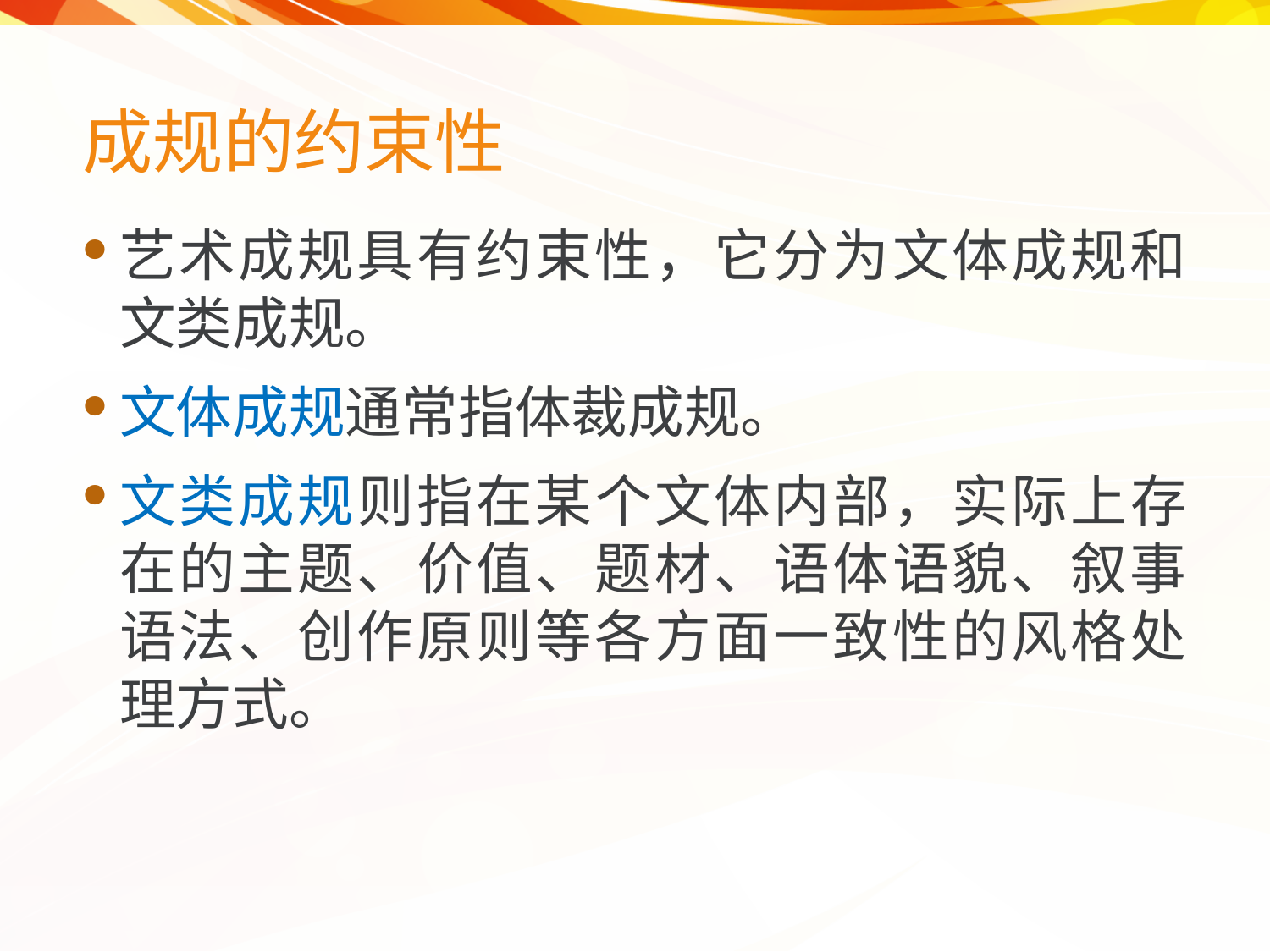

# 成规的约束性
艺术成规具有约束性，它分为文体成规和文类成规。
文体成规通常指体裁成规。
文类成规则指在某个文体内部，实际上存在的主题、价值、题材、语体语貌、叙事语法、创作原则等各方面一致性的风格处理方式。